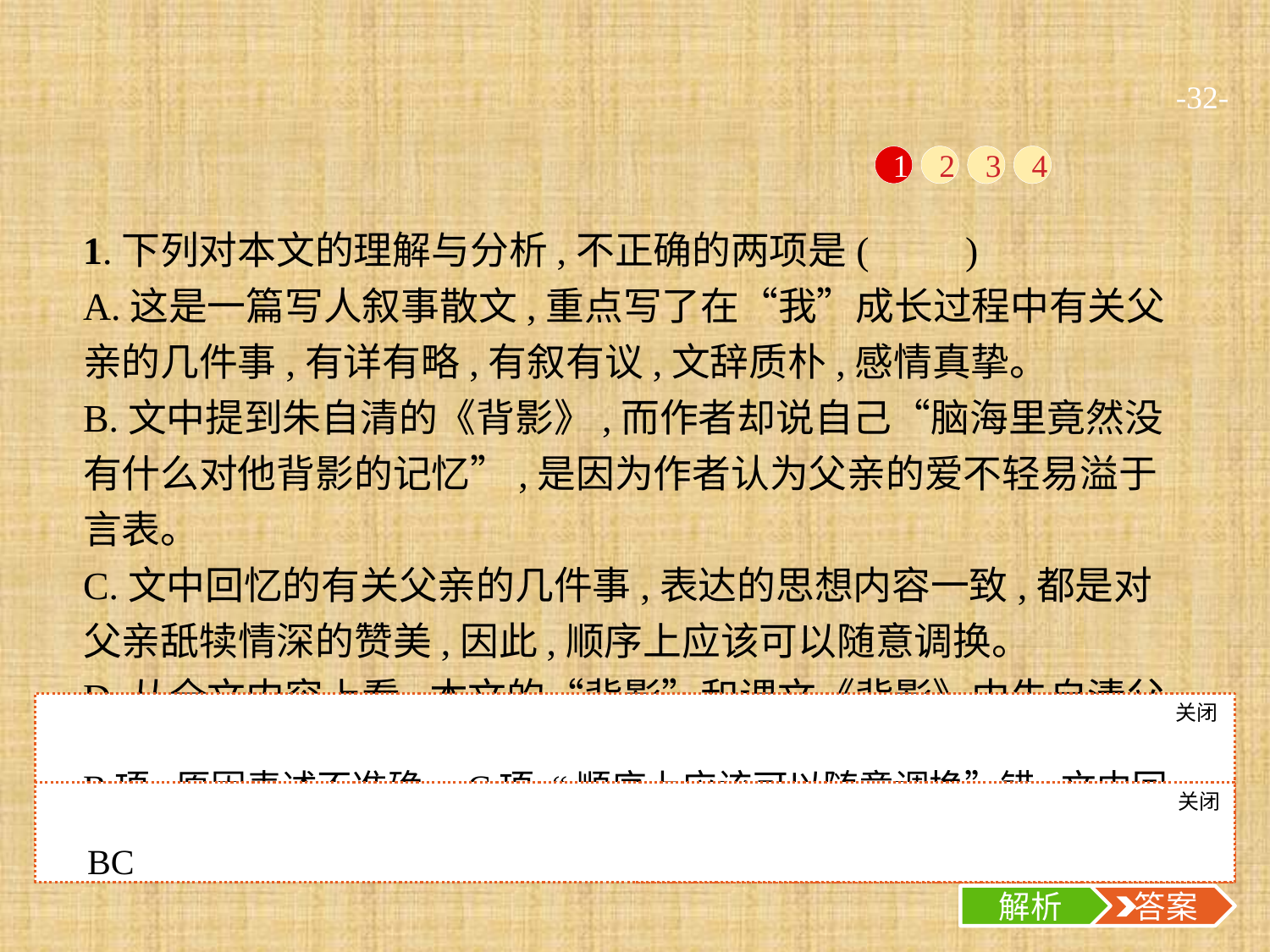

-32-
1
2
3
4
1.下列对本文的理解与分析,不正确的两项是(　　)
A.这是一篇写人叙事散文,重点写了在“我”成长过程中有关父亲的几件事,有详有略,有叙有议,文辞质朴,感情真挚。
B.文中提到朱自清的《背影》,而作者却说自己“脑海里竟然没有什么对他背影的记忆”,是因为作者认为父亲的爱不轻易溢于言表。
C.文中回忆的有关父亲的几件事,表达的思想内容一致,都是对父亲舐犊情深的赞美,因此,顺序上应该可以随意调换。
D.从全文内容上看,本文的“背影”和课文《背影》中朱自清父亲的背影有着不同的含义。
E.文章的结尾段很精彩,作者使用三组排比,把对父亲的赞美之情和自己的愧疚之感表达得淋漓尽致。

关闭
解析

B项,原因表述不准确。C项,“顺序上应该可以随意调换”错,文中回忆的有关父亲的几件事基本上是按时间顺序排列的。
关闭

解析
  答案

BC
解析
  答案